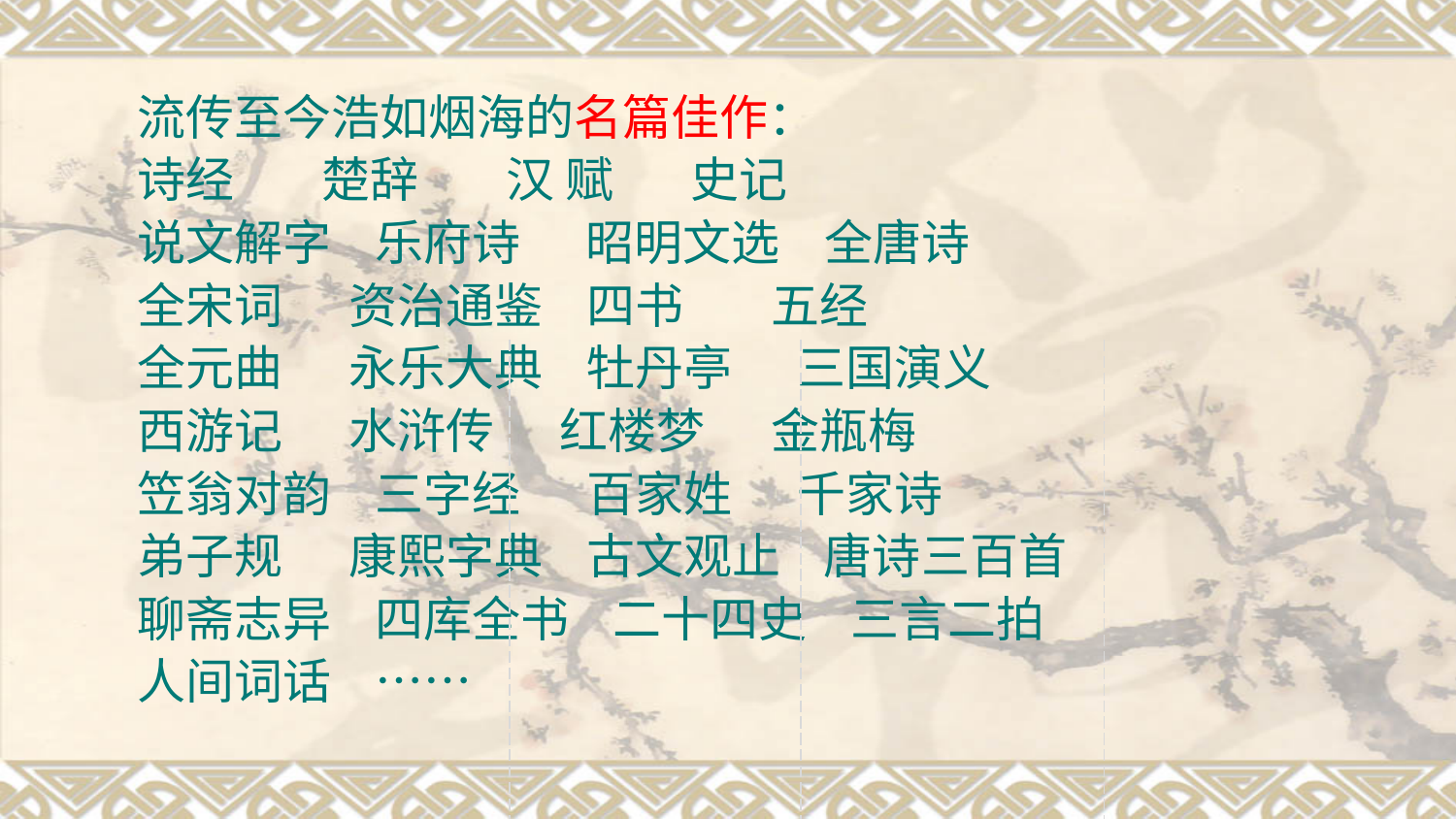

# 流传至今浩如烟海的名篇佳作：
诗经        楚辞        汉 赋       史记
说文解字    乐府诗      昭明文选    全唐诗
全宋词      资治通鉴    四书        五经
全元曲      永乐大典    牡丹亭      三国演义
西游记      水浒传      红楼梦      金瓶梅
笠翁对韵    三字经      百家姓      千家诗
弟子规      康熙字典    古文观止    唐诗三百首
聊斋志异    四库全书    二十四史    三言二拍
人间词话    ……